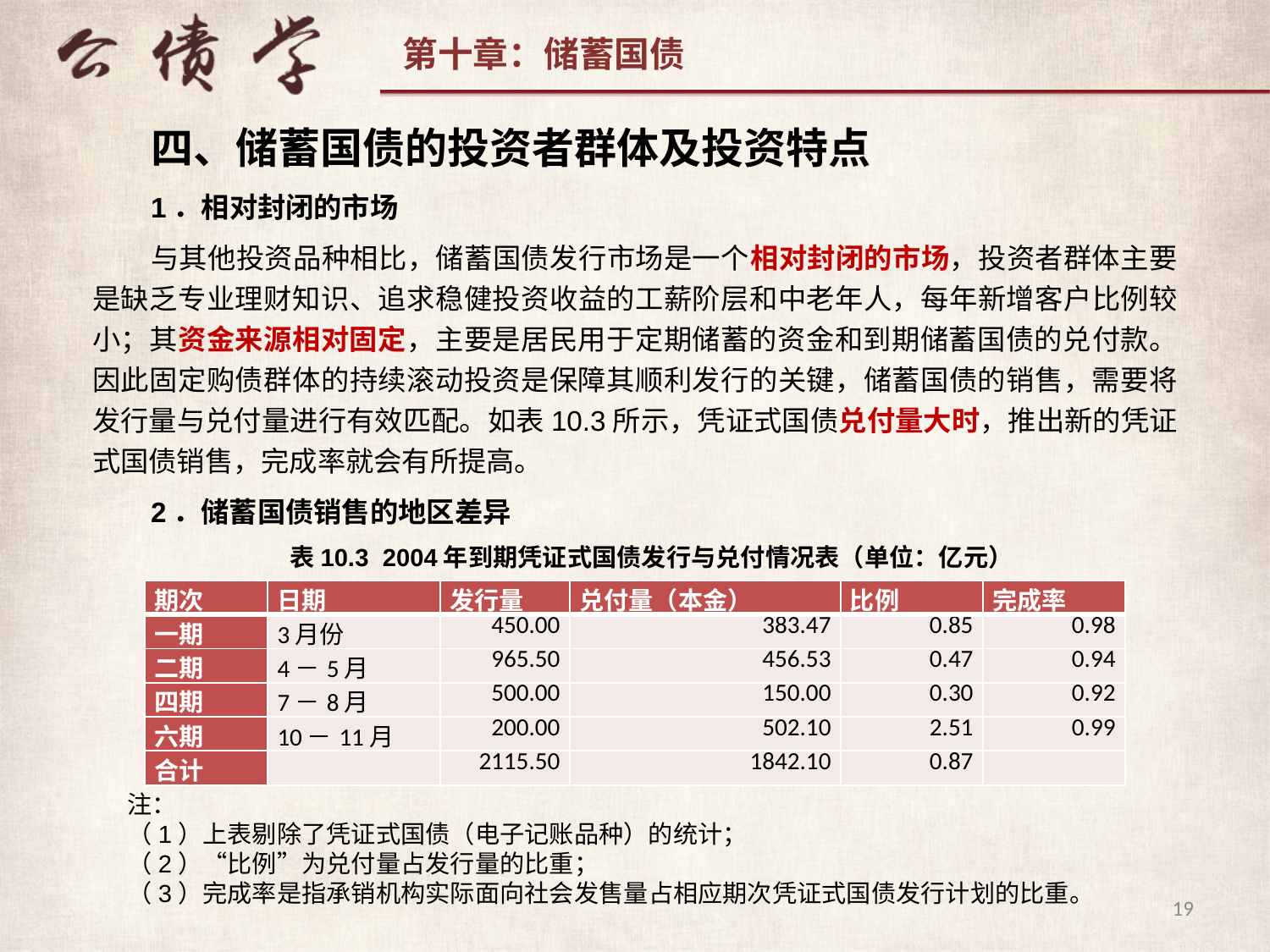

四、储蓄国债的投资者群体及投资特点
1．相对封闭的市场
与其他投资品种相比，储蓄国债发行市场是一个相对封闭的市场，投资者群体主要是缺乏专业理财知识、追求稳健投资收益的工薪阶层和中老年人，每年新增客户比例较小；其资金来源相对固定，主要是居民用于定期储蓄的资金和到期储蓄国债的兑付款。因此固定购债群体的持续滚动投资是保障其顺利发行的关键，储蓄国债的销售，需要将发行量与兑付量进行有效匹配。如表10.3所示，凭证式国债兑付量大时，推出新的凭证式国债销售，完成率就会有所提高。
2．储蓄国债销售的地区差异
表10.3  2004年到期凭证式国债发行与兑付情况表（单位：亿元）
| 期次 | 日期 | 发行量 | 兑付量（本金） | 比例 | 完成率 |
| --- | --- | --- | --- | --- | --- |
| 一期 | 3月份 | 450.00 | 383.47 | 0.85 | 0.98 |
| 二期 | 4－5月 | 965.50 | 456.53 | 0.47 | 0.94 |
| 四期 | 7－8月 | 500.00 | 150.00 | 0.30 | 0.92 |
| 六期 | 10－11月 | 200.00 | 502.10 | 2.51 | 0.99 |
| 合计 |  | 2115.50 | 1842.10 | 0.87 |  |
注：
（1）上表剔除了凭证式国债（电子记账品种）的统计；
（2）“比例”为兑付量占发行量的比重；
（3）完成率是指承销机构实际面向社会发售量占相应期次凭证式国债发行计划的比重。
19